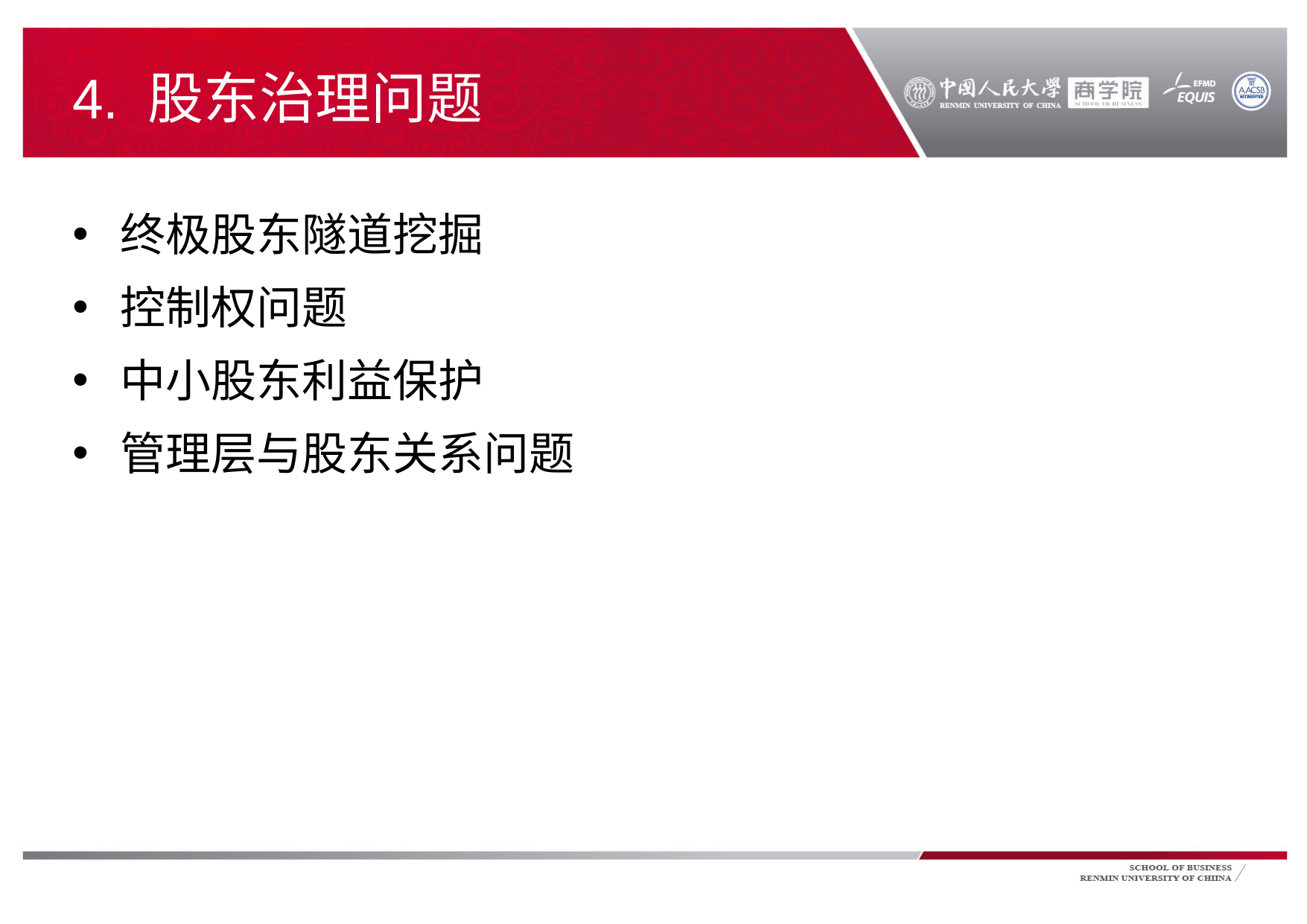

# 4. 股东治理问题
终极股东隧道挖掘
控制权问题
中小股东利益保护
管理层与股东关系问题